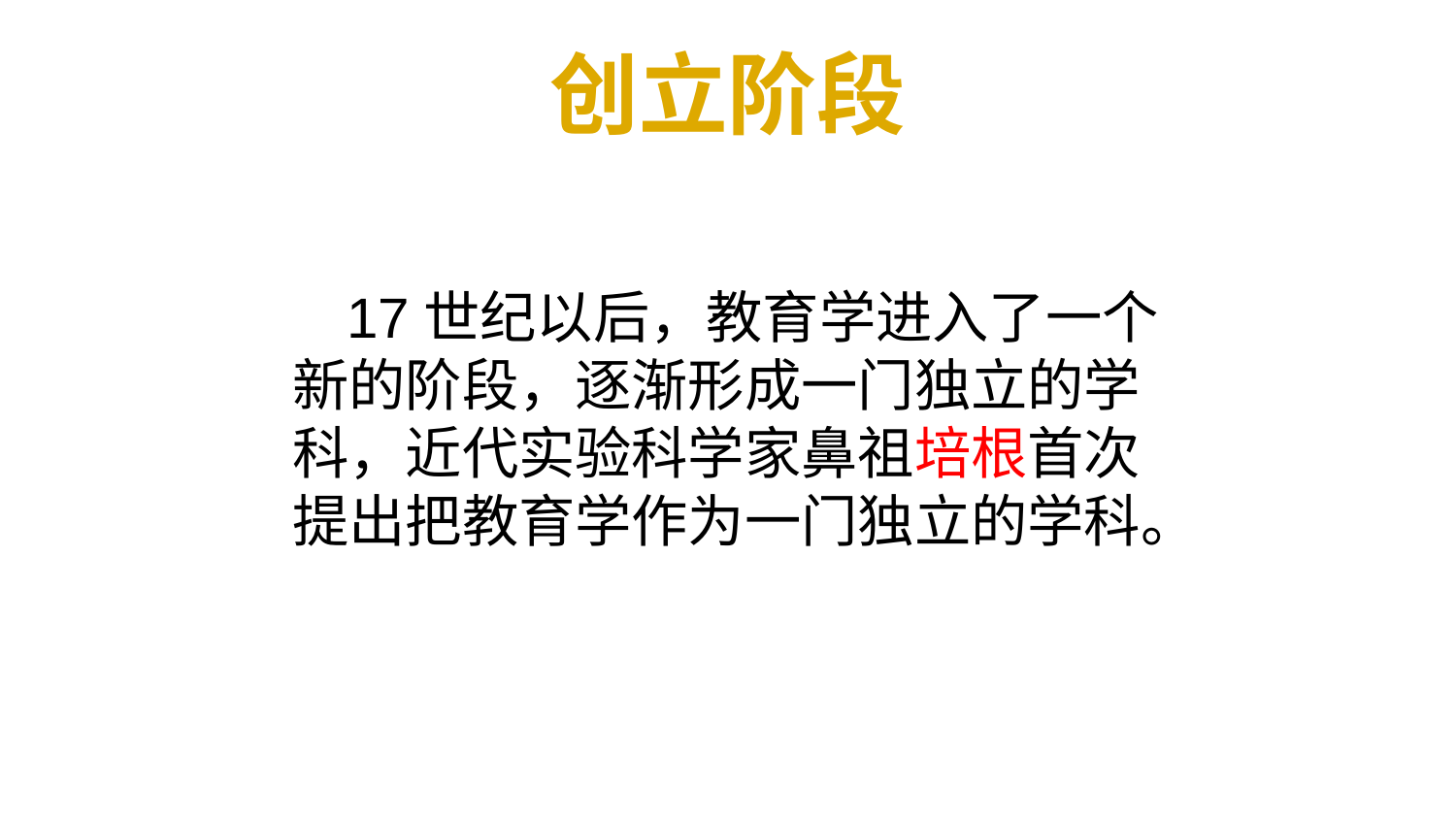

创立阶段
17世纪以后，教育学进入了一个新的阶段，逐渐形成一门独立的学科，近代实验科学家鼻祖培根首次提出把教育学作为一门独立的学科。